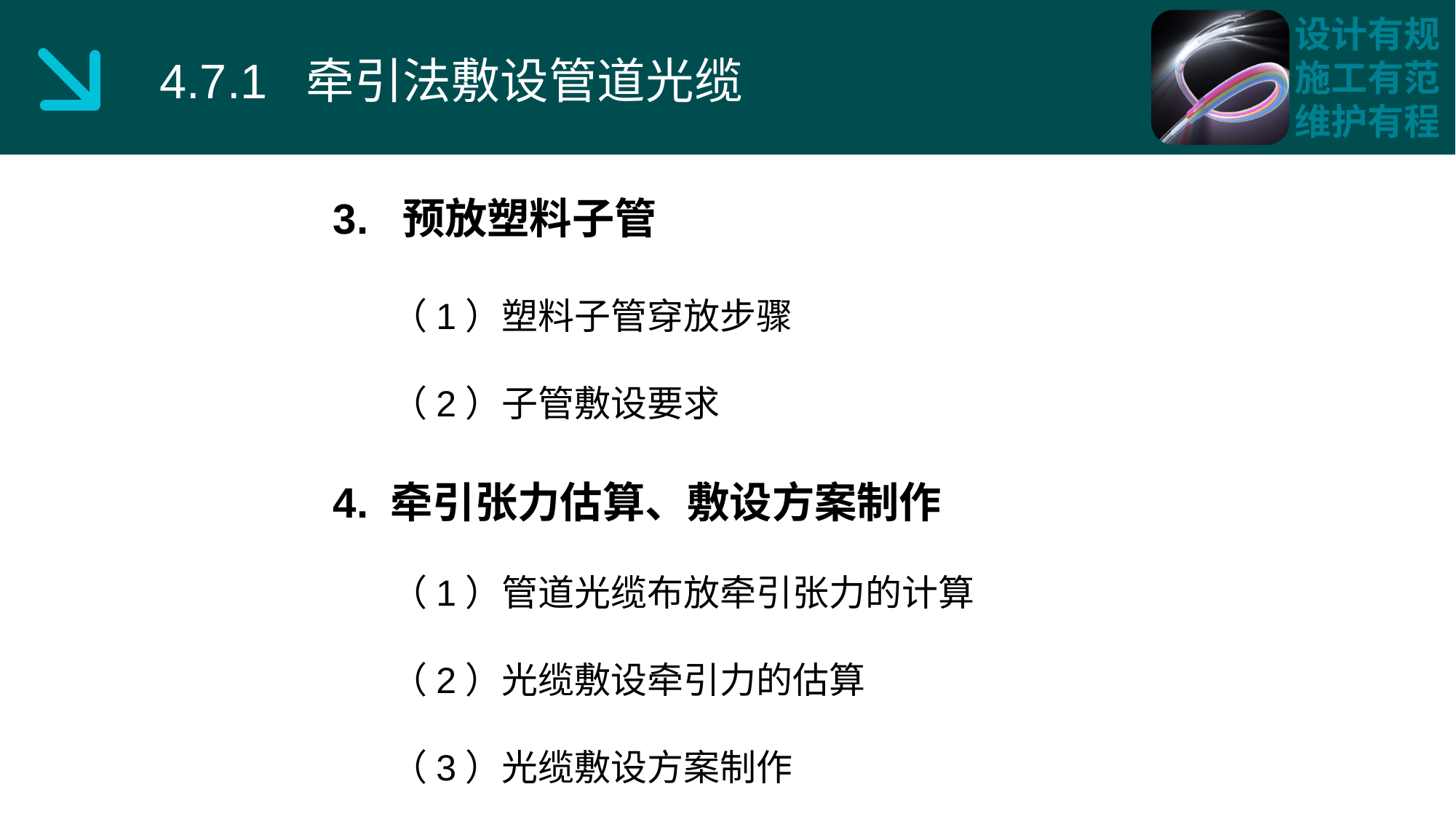

4.7.1  牵引法敷设管道光缆

3.  预放塑料子管

      （1）塑料子管穿放步骤

      （2）子管敷设要求

4. 牵引张力估算、敷设方案制作

      （1）管道光缆布放牵引张力的计算

      （2）光缆敷设牵引力的估算

      （3）光缆敷设方案制作